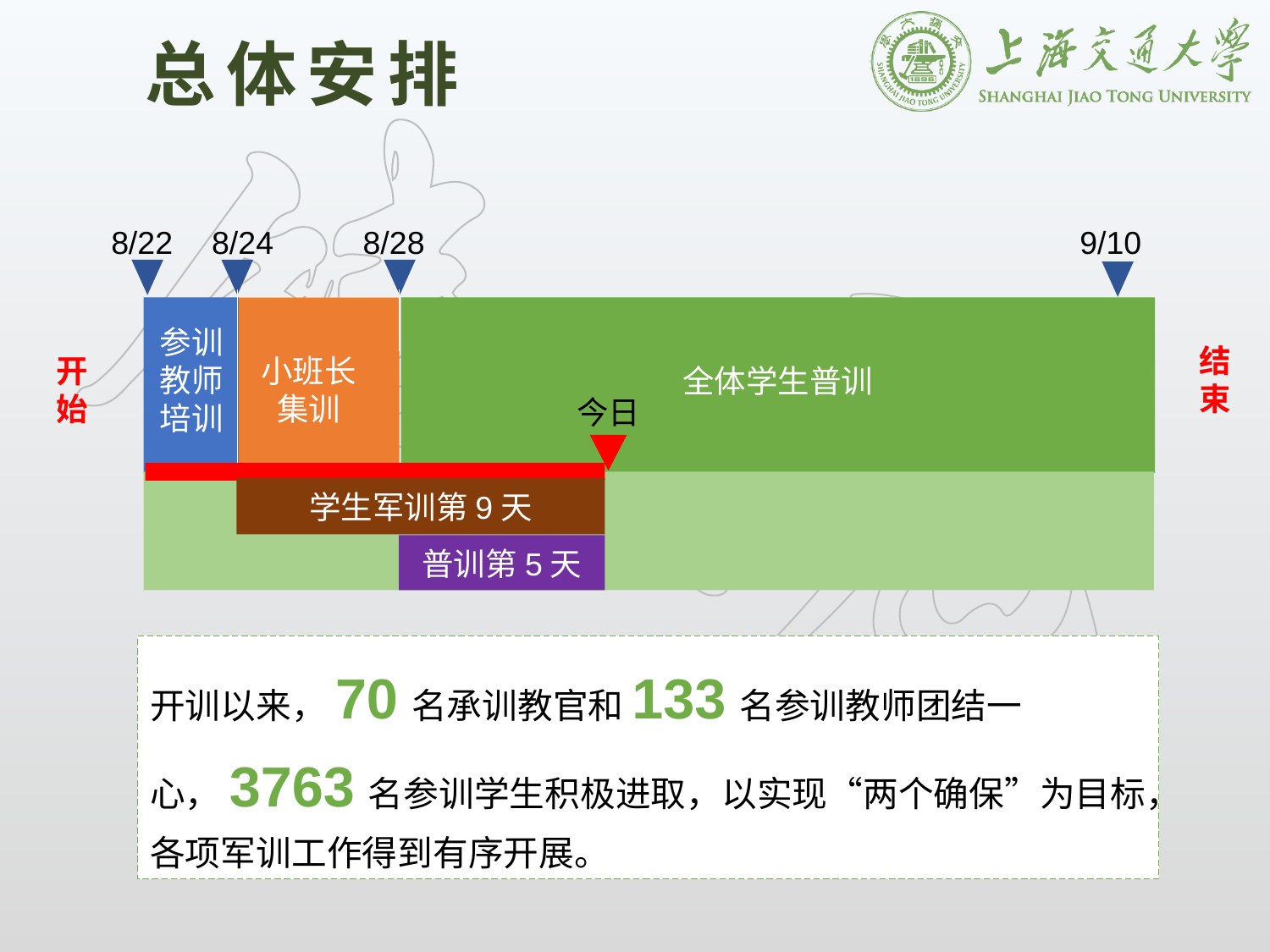

总体安排

8/22

8/24

8/28

9/10

参训教师培训

全体学生普训

小班长集训
结束
开始
今日

学生军训第9天
普训第5天
开训以来，70名承训教官和133名参训教师团结一心，3763名参训学生积极进取，以实现“两个确保”为目标，各项军训工作得到有序开展。